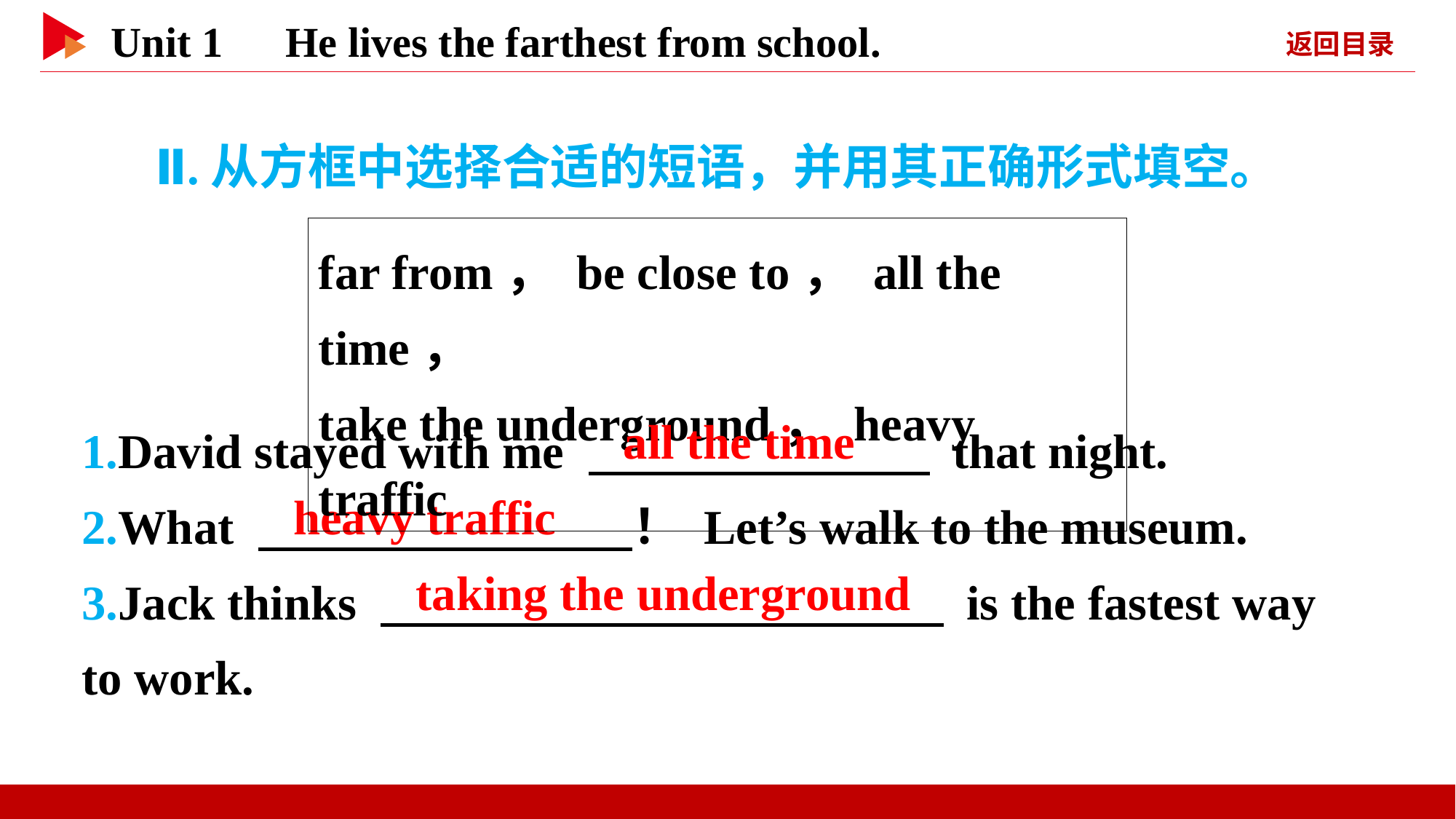

Ⅱ.从方框中选择合适的短语，并用其正确形式填空。
far from， be close to， all the time，
take the underground， heavy traffic
1.David stayed with me 　                      　 that night.
2.What 　                         　！ Let’s walk to the museum.
3.Jack thinks 　                                          　 is the fastest way to work.
all the time
heavy traffic
taking the underground